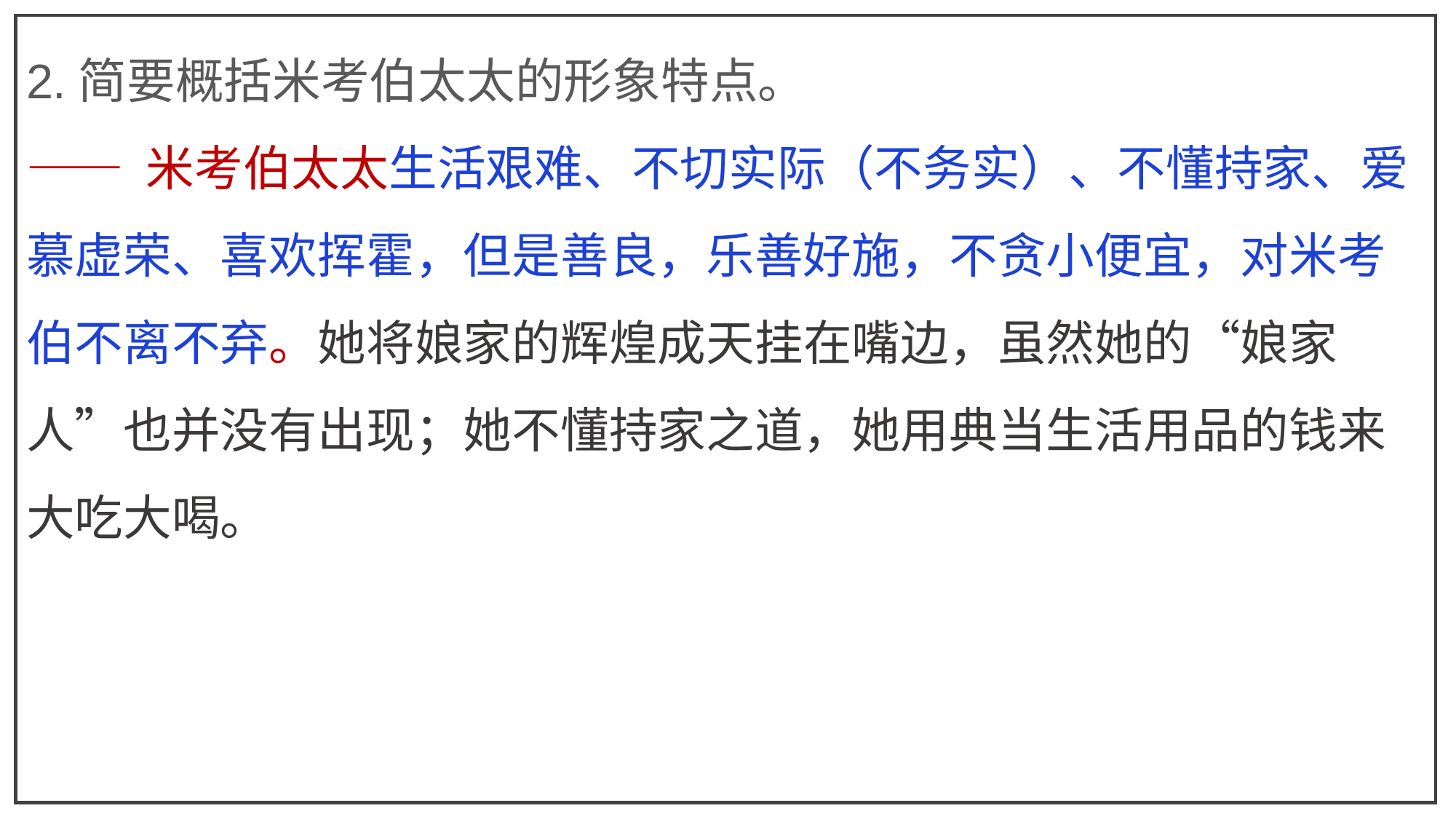

2.简要概括米考伯太太的形象特点。
—— 米考伯太太生活艰难、不切实际（不务实）、不懂持家、爱慕虚荣、喜欢挥霍，但是善良，乐善好施，不贪小便宜，对米考伯不离不弃。她将娘家的辉煌成天挂在嘴边，虽然她的“娘家人”也并没有出现；她不懂持家之道，她用典当生活用品的钱来大吃大喝。